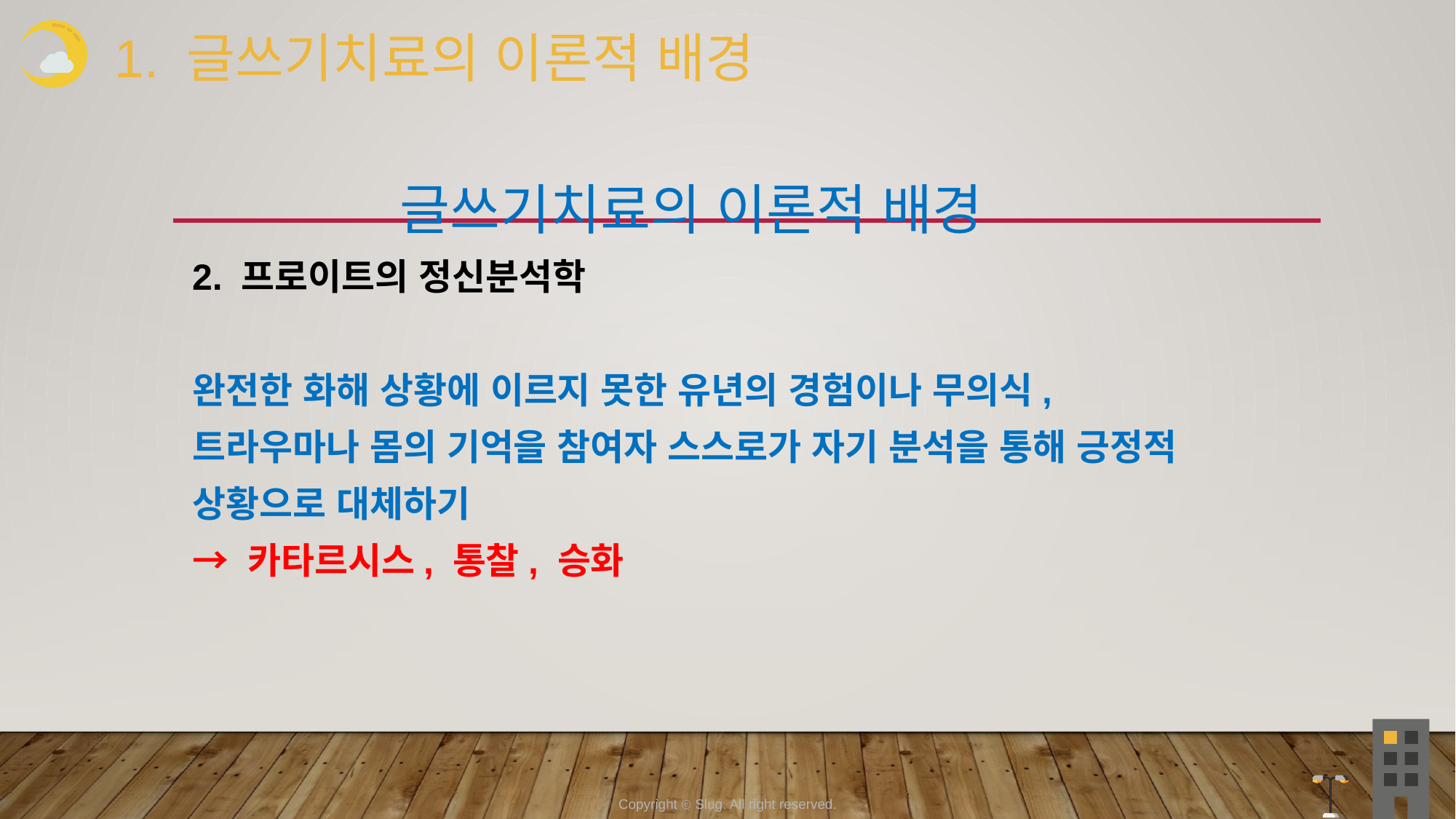

1. 글쓰기치료의 이론적 배경

                글쓰기치료의 이론적 배경
2. 프로이트의 정신분석학

완전한 화해 상황에 이르지 못한 유년의 경험이나 무의식, 트라우마나 몸의 기억을 참여자 스스로가 자기 분석을 통해 긍정적 상황으로 대체하기
→ 카타르시스, 통찰, 승화

Copyright ⓒ Slug. All right reserved.